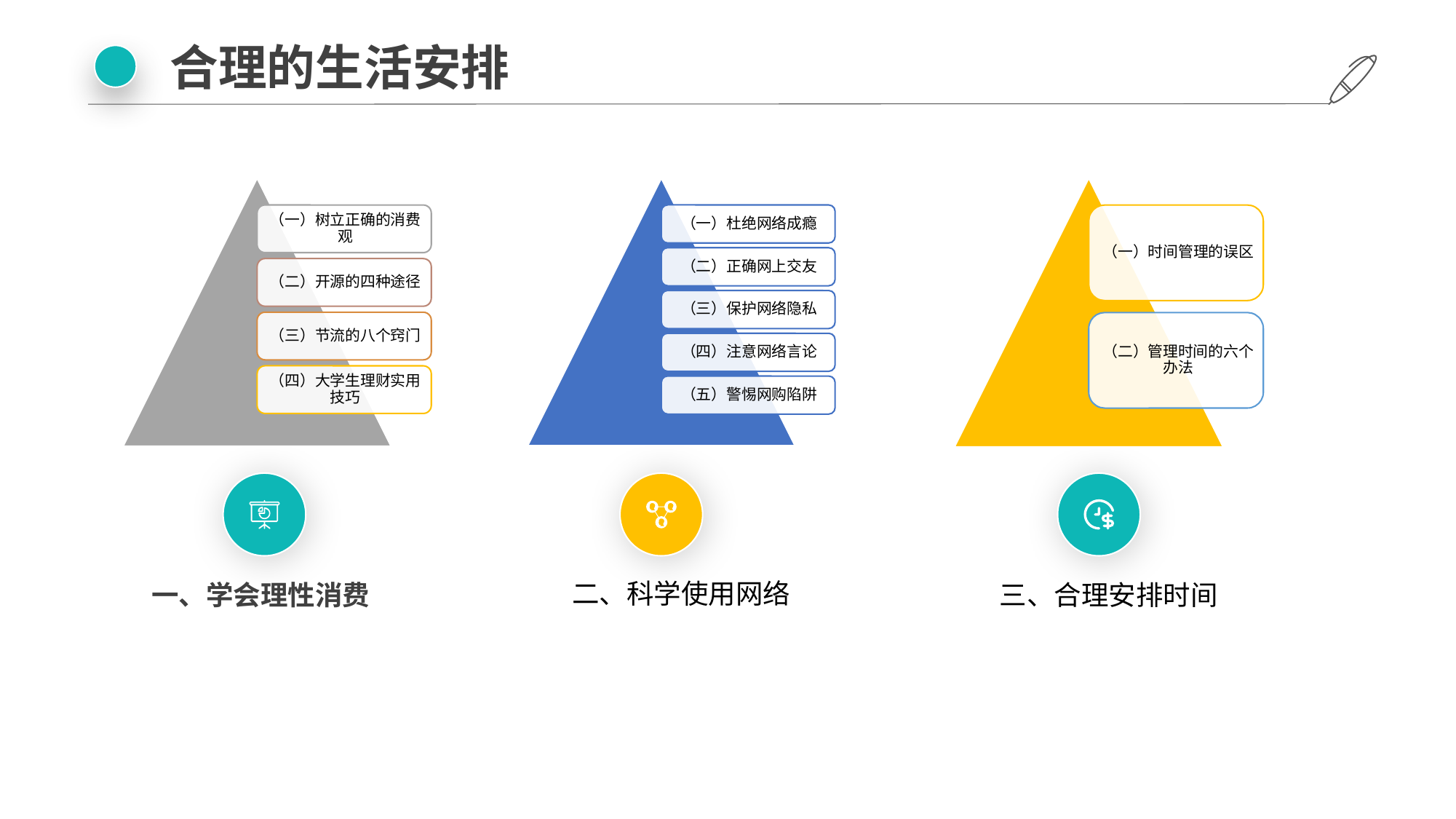

合理的生活安排

（一）树立正确的消费观
（二）开源的四种途径
（三）节流的八个窍门
（四）大学生理财实用技巧
（一）时间管理的误区
（二）管理时间的六个办法
（一）杜绝网络成瘾
（二）正确网上交友
（三）保护网络隐私
（四）注意网络言论
（五）警惕网购陷阱

二、科学使用网络
一、学会理性消费
三、合理安排时间